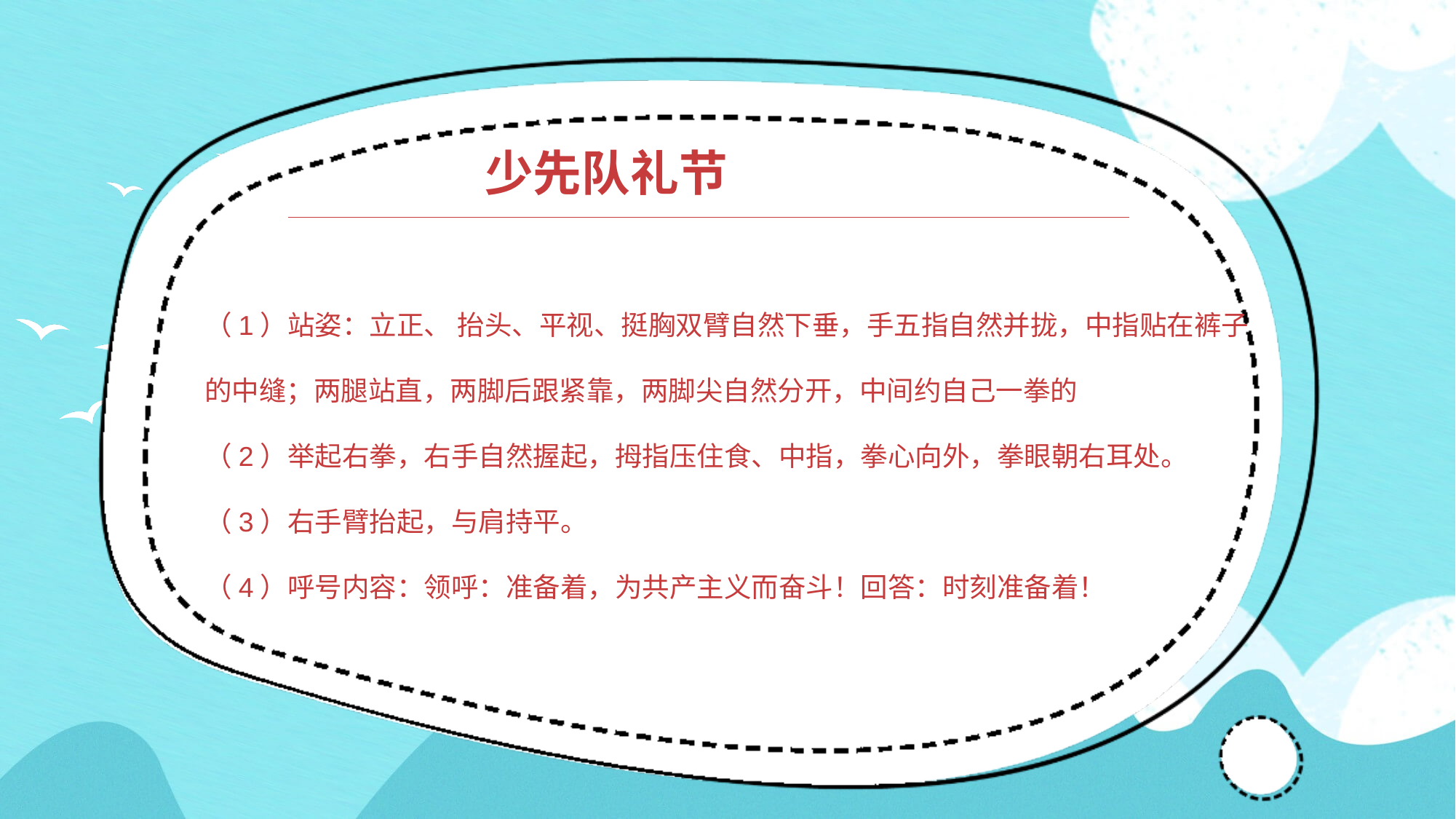

少先队礼节
（1）站姿：立正、 抬头、平视、挺胸双臂自然下垂，手五指自然并拢，中指贴在裤子的中缝；两腿站直，两脚后跟紧靠，两脚尖自然分开，中间约自己一拳的
（2）举起右拳，右手自然握起，拇指压住食、中指，拳心向外，拳眼朝右耳处。
（3）右手臂抬起，与肩持平。
（4）呼号内容：领呼：准备着，为共产主义而奋斗！回答：时刻准备着！